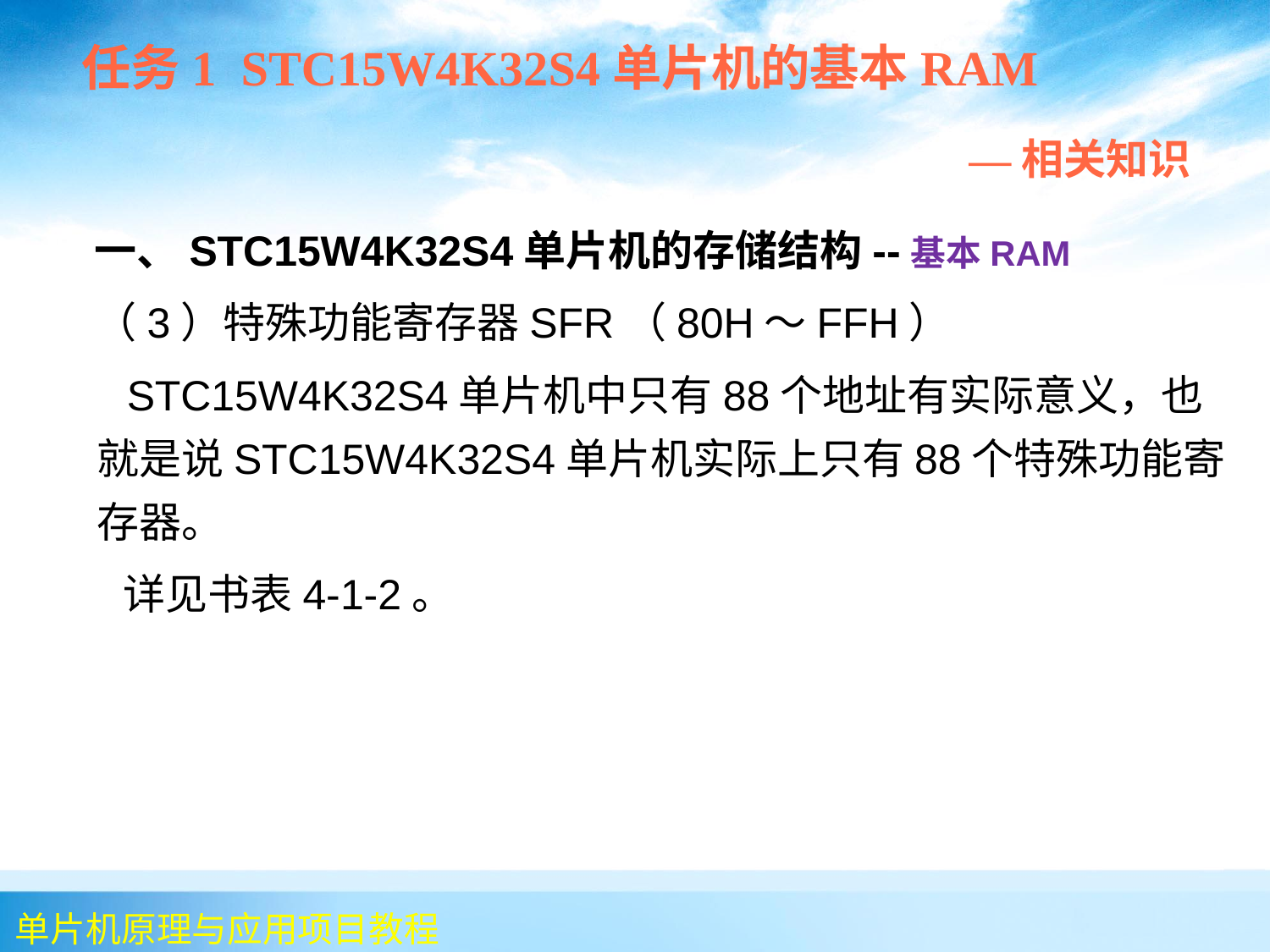

任务1  STC15W4K32S4单片机的基本RAM
                                                                            —相关知识
   一、STC15W4K32S4单片机的存储结构--基本RAM
   （3）特殊功能寄存器SFR（80H～FFH）
      STC15W4K32S4单片机中只有88个地址有实际意义，也就是说STC15W4K32S4单片机实际上只有88个特殊功能寄存器。
      详见书表4-1-2。